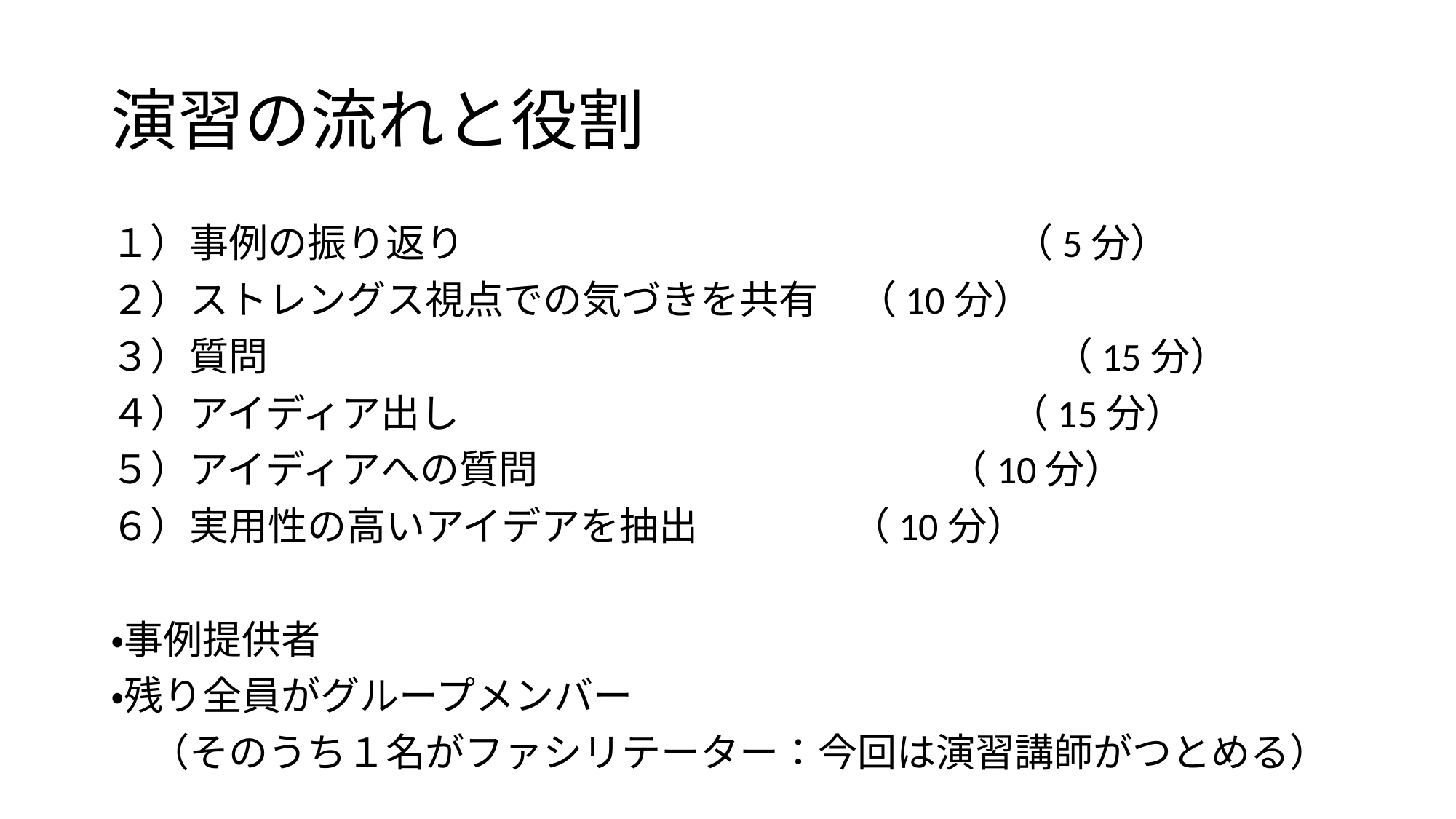

# 演習の流れと役割
１）事例の振り返り　　　　　　　　　　　　　　（5分）
２）ストレングス視点での気づきを共有　（10分）
３）質問　　　　　　　　　　　　　　　　　　　　（15分）
４）アイディア出し　　　　　　　　　　　　　　（15分）
５）アイディアへの質問　　　　　　　　　　  （10分）
６）実用性の高いアイデアを抽出　　    　（10分）

・事例提供者
・残り全員がグループメンバー
　（そのうち１名がファシリテーター：今回は演習講師がつとめる）